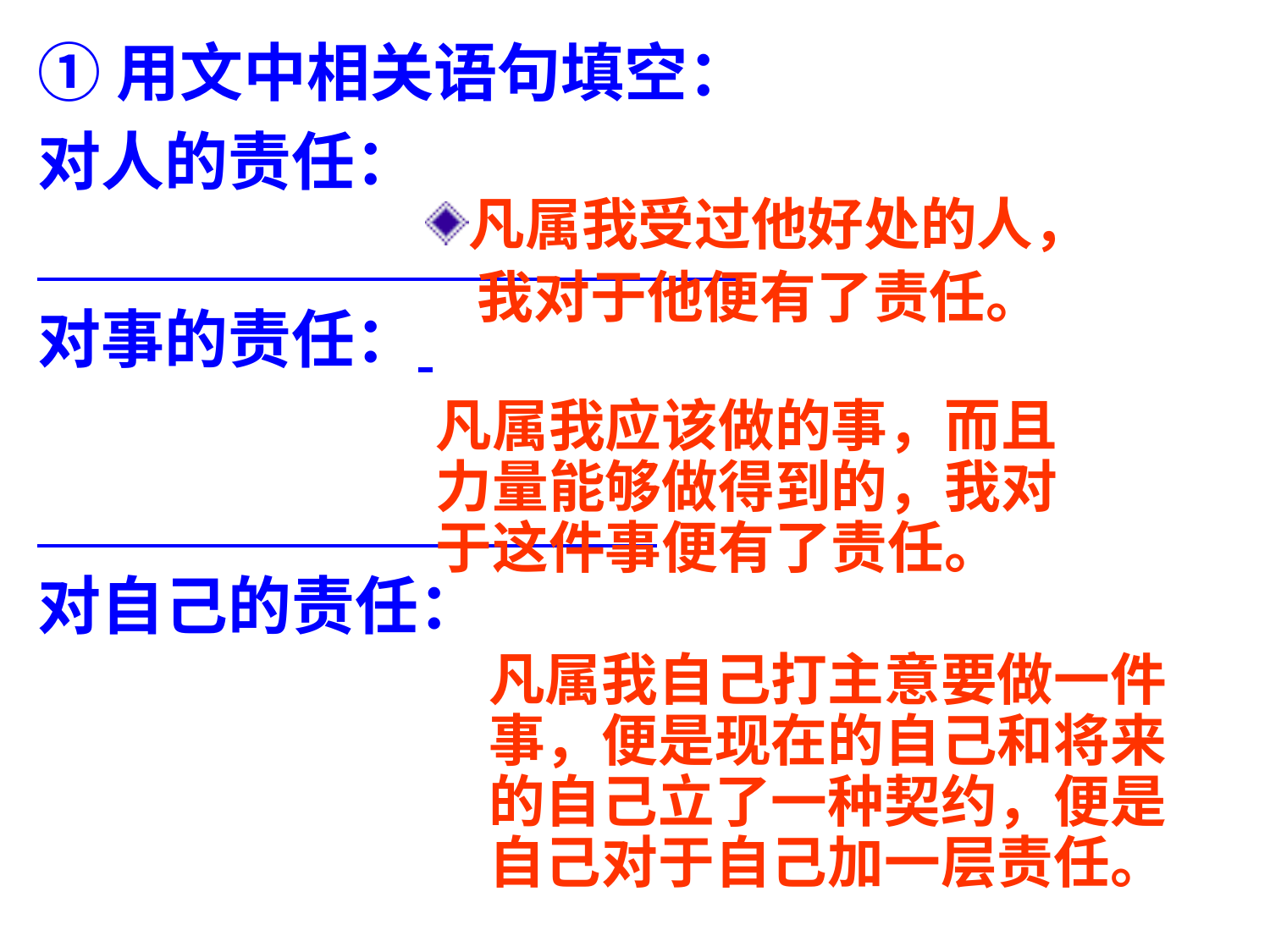

# ①用文中相关语句填空：
对人的责任：

对事的责任：

对自己的责任：

凡属我受过他好处的人，
   我对于他便有了责任。
凡属我应该做的事，而且力量能够做得到的，我对于这件事便有了责任。
凡属我自己打主意要做一件事，便是现在的自己和将来的自己立了一种契约，便是自己对于自己加一层责任。